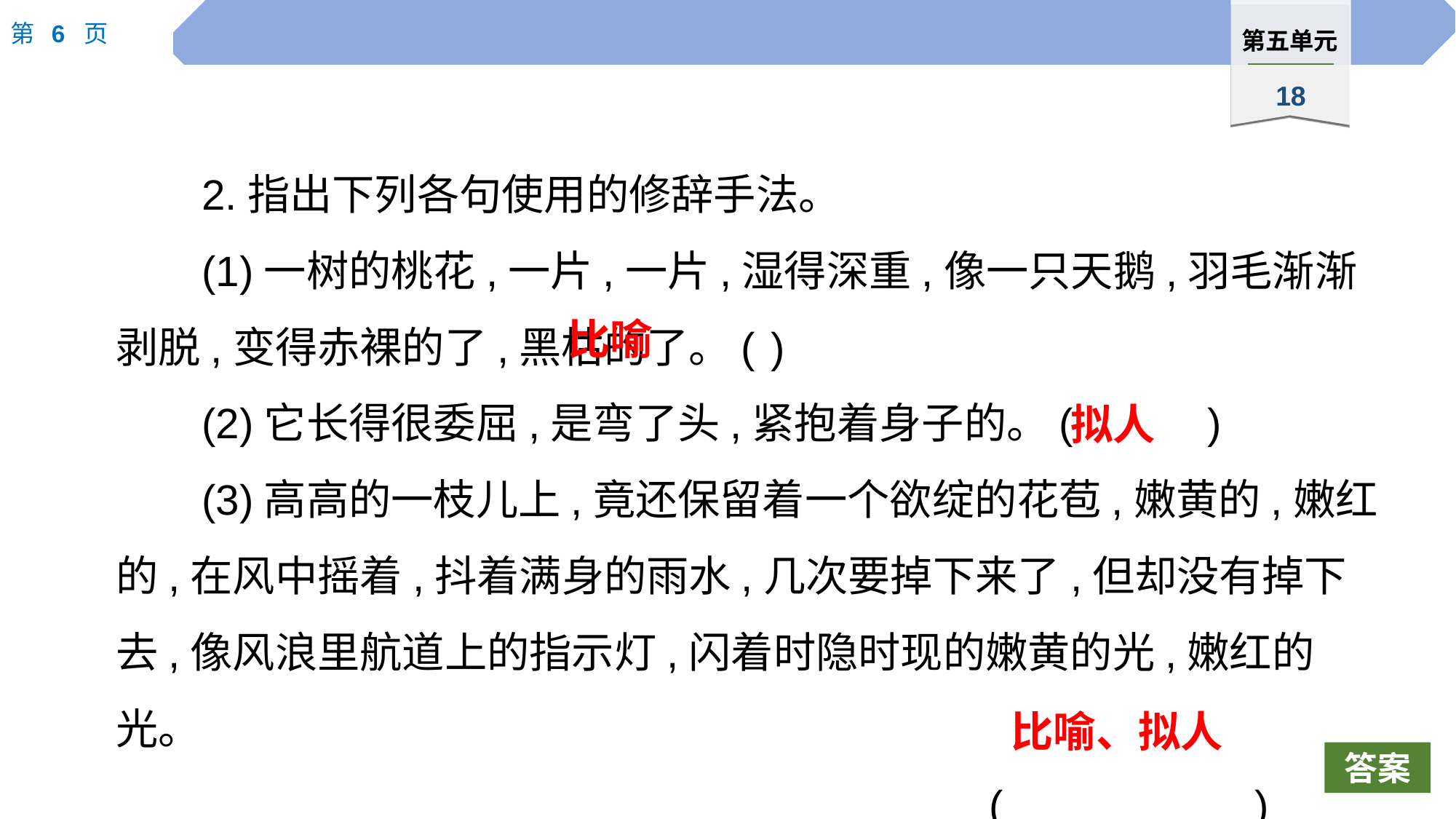

2.指出下列各句使用的修辞手法。
(1)一树的桃花,一片,一片,湿得深重,像一只天鹅,羽毛渐渐剥脱,变得赤裸的了,黑枯的了。(	)
(2)它长得很委屈,是弯了头,紧抱着身子的。(  		)
(3)高高的一枝儿上,竟还保留着一个欲绽的花苞,嫩黄的,嫩红的,在风中摇着,抖着满身的雨水,几次要掉下来了,但却没有掉下去,像风浪里航道上的指示灯,闪着时隐时现的嫩黄的光,嫩红的光。
								(		    )
比喻
拟人
比喻、拟人
答案